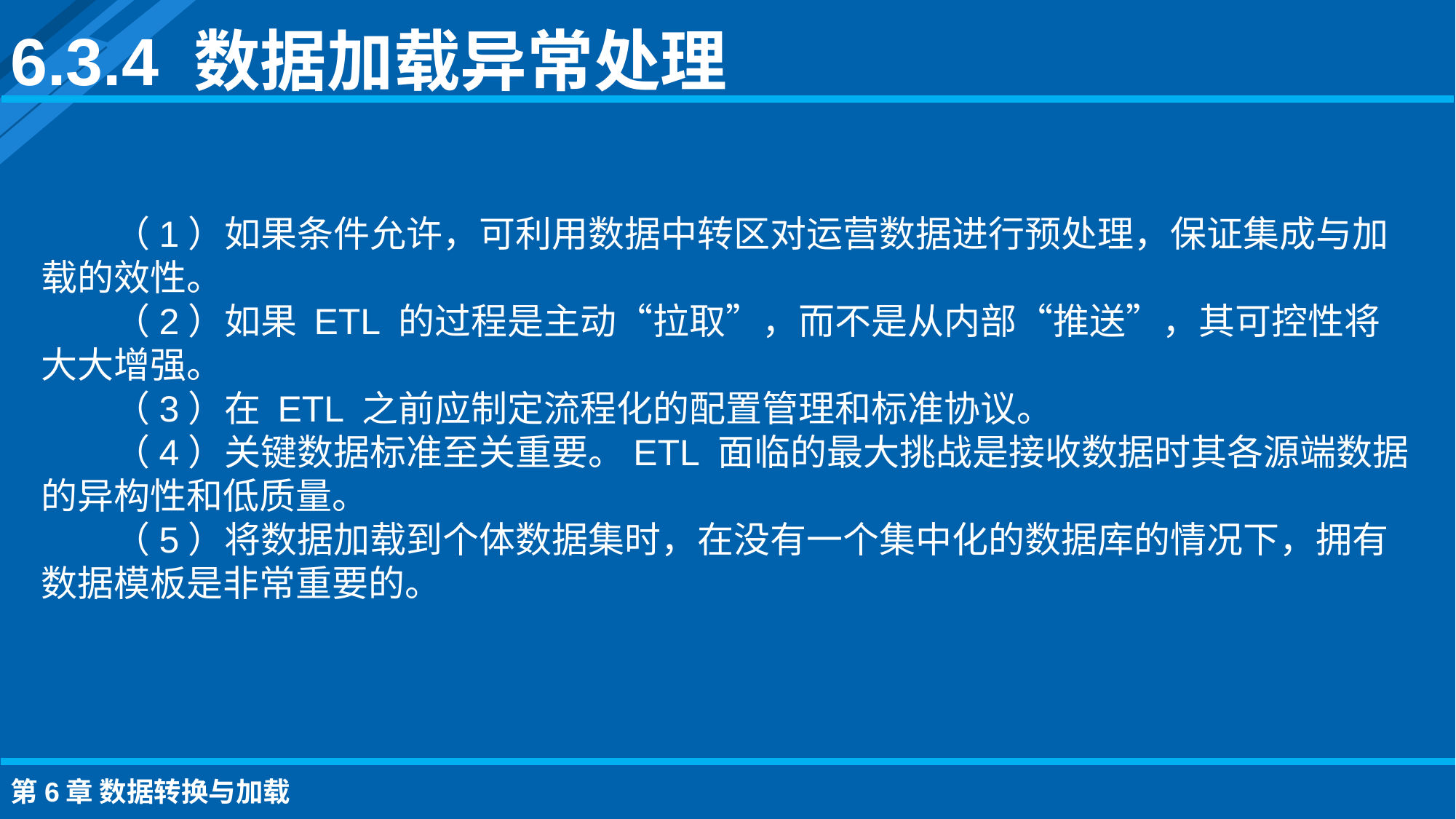

6.3.4 数据加载异常处理

（1）如果条件允许，可利用数据中转区对运营数据进行预处理，保证集成与加载的效性。
（2）如果 ETL 的过程是主动“拉取”，而不是从内部“推送”，其可控性将大大增强。
（3）在 ETL 之前应制定流程化的配置管理和标准协议。
（4）关键数据标准至关重要。ETL 面临的最大挑战是接收数据时其各源端数据的异构性和低质量。
（5）将数据加载到个体数据集时，在没有一个集中化的数据库的情况下，拥有数据模板是非常重要的。
第6章 数据转换与加载